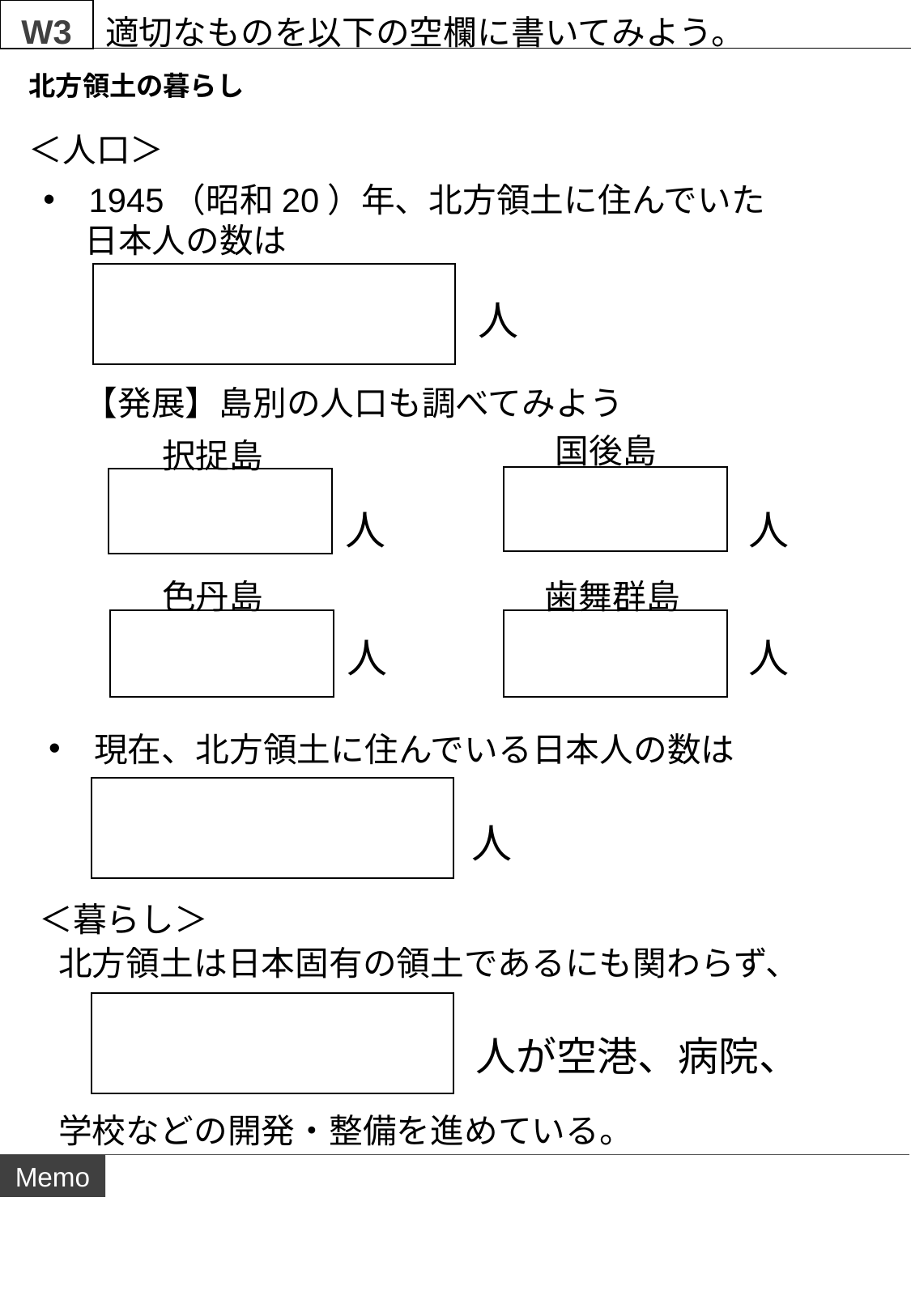

W3
適切なものを以下の空欄に書いてみよう。
北方領土の暮らし
＜人口＞
1945（昭和20）年、北方領土に住んでいた
　 日本人の数は

人
　 【発展】島別の人口も調べてみよう
国後島
択捉島

人
人
色丹島
歯舞群島

人
人
現在、北方領土に住んでいる日本人の数は

人
＜暮らし＞
北方領土は日本固有の領土であるにも関わらず、

人が空港、病院、
学校などの開発・整備を進めている。
Memo